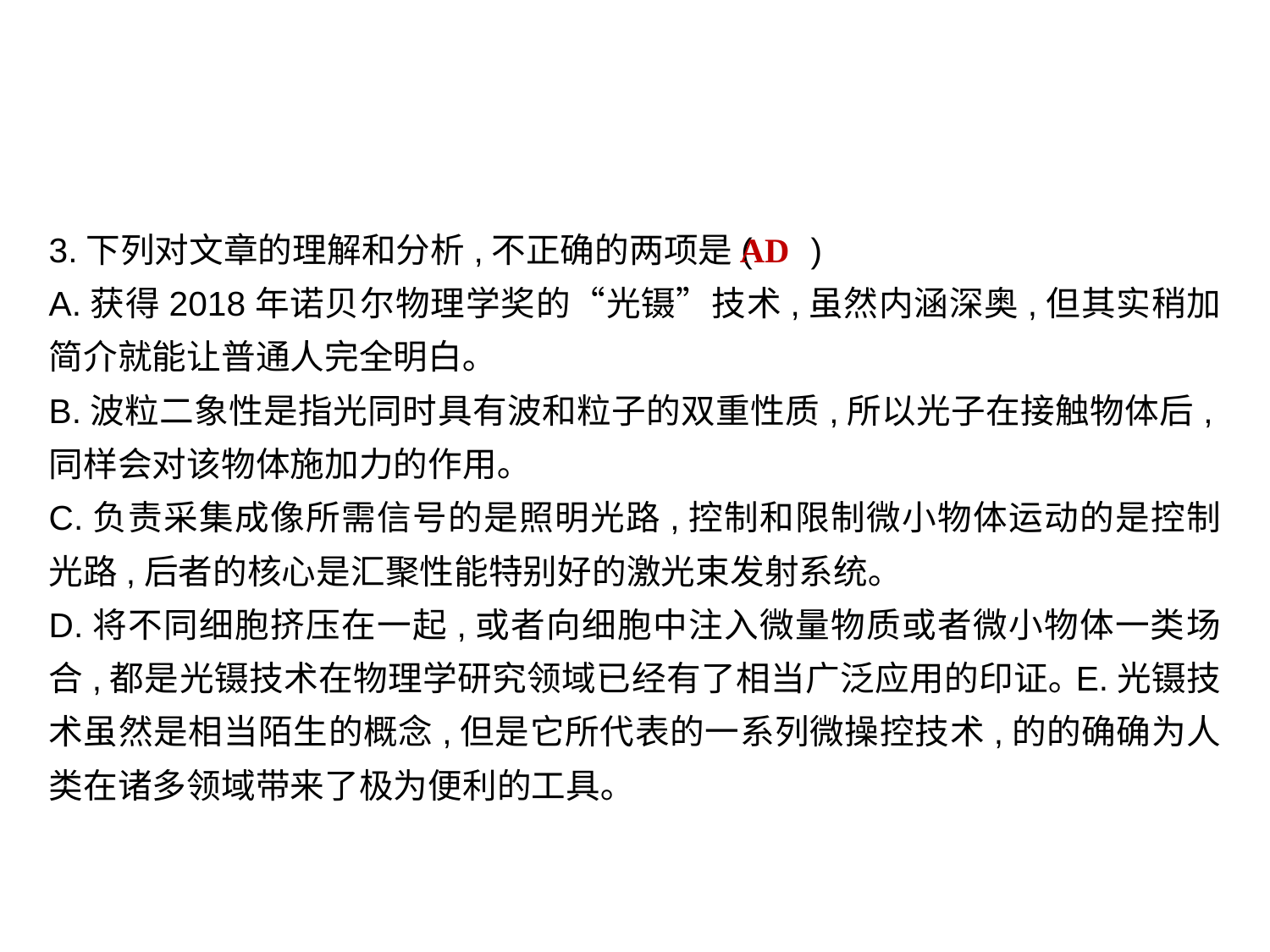

3.下列对文章的理解和分析,不正确的两项是(	)
A.获得2018年诺贝尔物理学奖的“光镊”技术,虽然内涵深奥,但其实稍加简介就能让普通人完全明白｡
B.波粒二象性是指光同时具有波和粒子的双重性质,所以光子在接触物体后,同样会对该物体施加力的作用｡
C.负责采集成像所需信号的是照明光路,控制和限制微小物体运动的是控制光路,后者的核心是汇聚性能特别好的激光束发射系统｡
D.将不同细胞挤压在一起,或者向细胞中注入微量物质或者微小物体一类场合,都是光镊技术在物理学研究领域已经有了相当广泛应用的印证｡E.光镊技术虽然是相当陌生的概念,但是它所代表的一系列微操控技术,的的确确为人类在诸多领域带来了极为便利的工具｡
AD